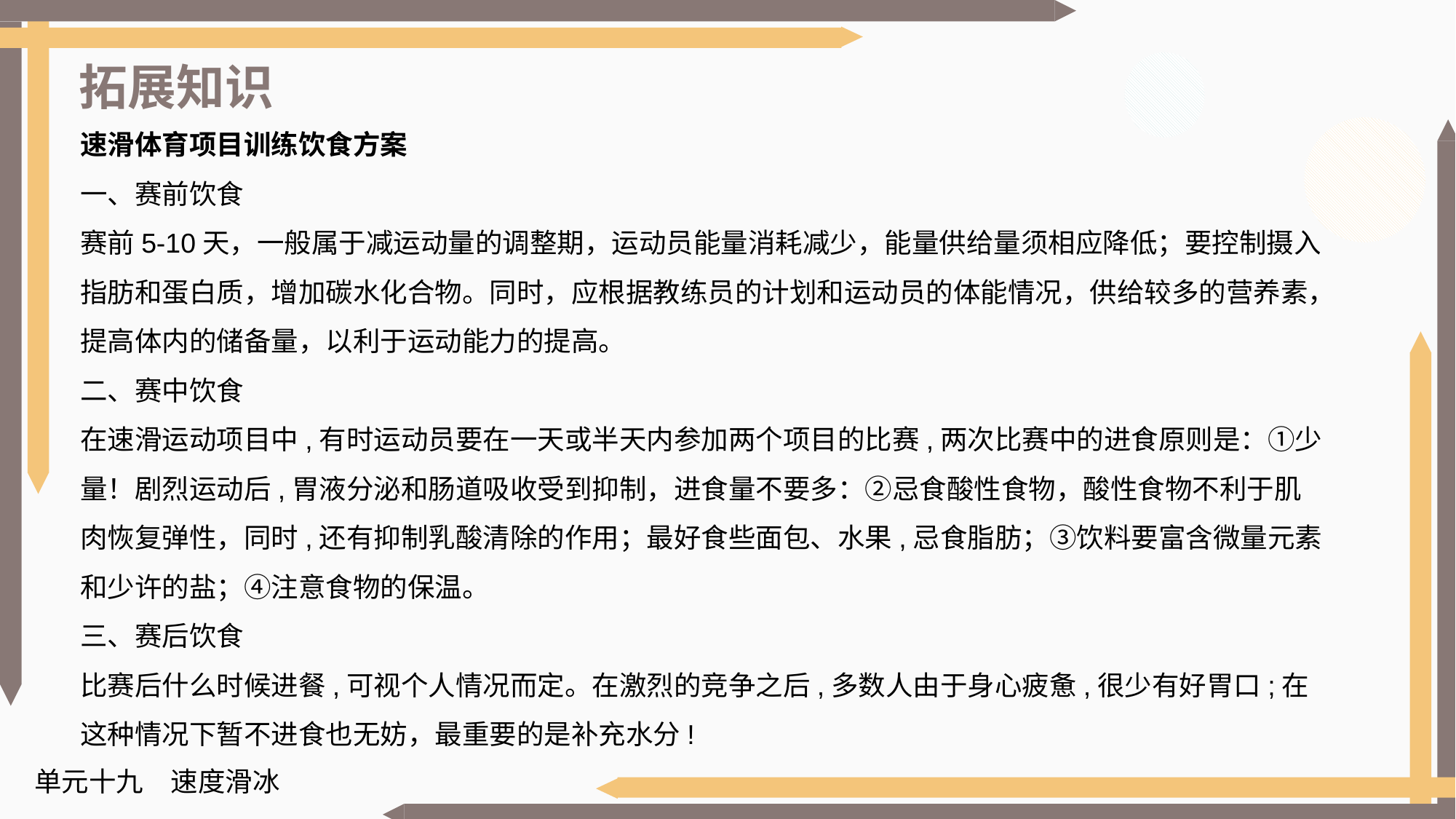

拓展知识

速滑体育项目训练饮食方案
一、赛前饮食
赛前5-10天，一般属于减运动量的调整期，运动员能量消耗减少，能量供给量须相应降低；要控制摄入指肪和蛋白质，增加碳水化合物。同时，应根据教练员的计划和运动员的体能情况，供给较多的营养素，提高体内的储备量，以利于运动能力的提高。
二、赛中饮食
在速滑运动项目中,有时运动员要在一天或半天内参加两个项目的比赛,两次比赛中的进食原则是：①少量！剧烈运动后,胃液分泌和肠道吸收受到抑制，进食量不要多：②忌食酸性食物，酸性食物不利于肌肉恢复弹性，同时,还有抑制乳酸清除的作用；最好食些面包、水果,忌食脂肪；③饮料要富含微量元素和少许的盐；④注意食物的保温。
三、赛后饮食
比赛后什么时候进餐,可视个人情况而定。在激烈的竞争之后,多数人由于身心疲惫,很少有好胃口;在这种情况下暂不进食也无妨，最重要的是补充水分!

单元十九　速度滑冰